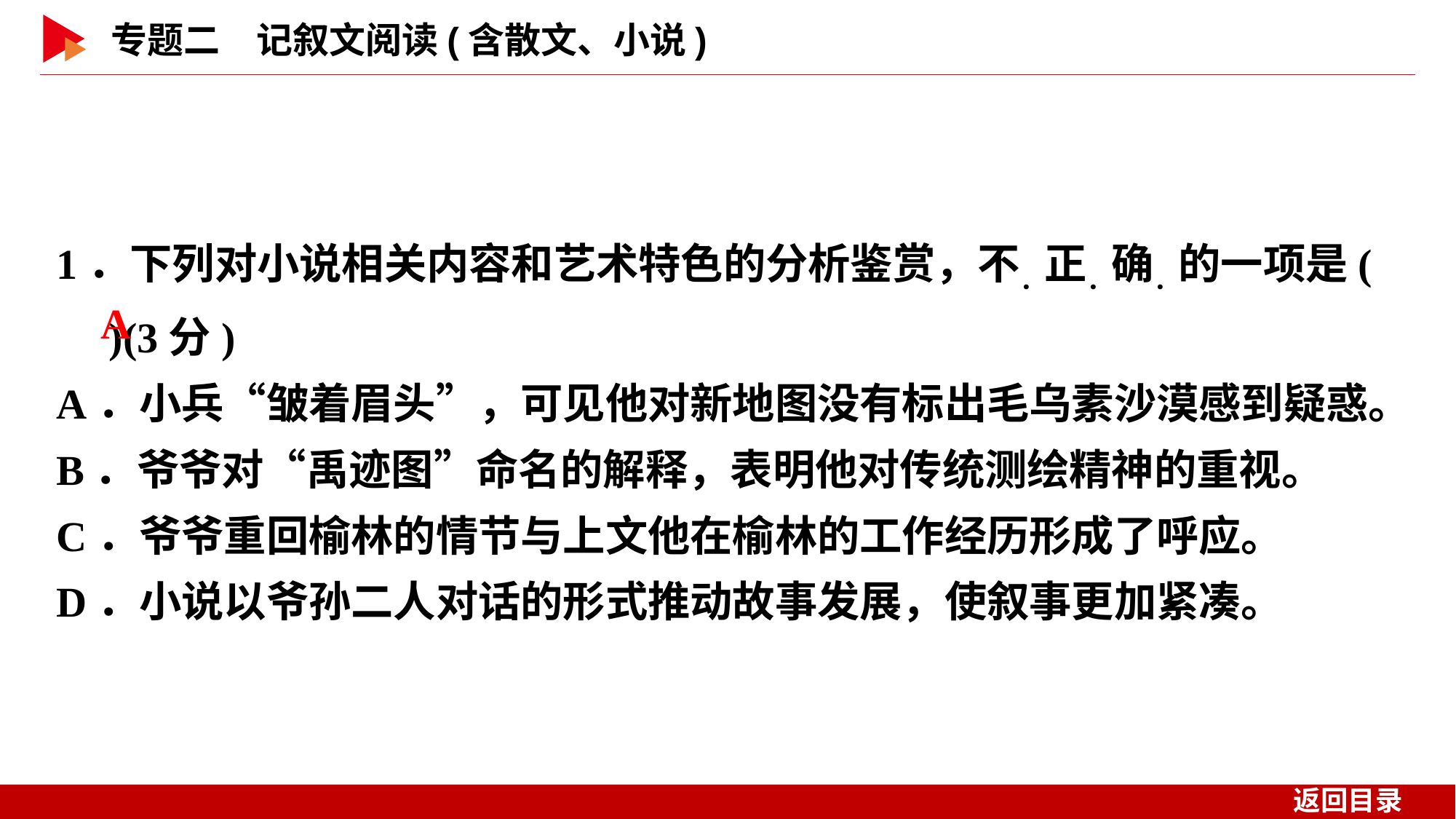

1．下列对小说相关内容和艺术特色的分析鉴赏，不．正．确．的一项是(        )(3分)
A．小兵“皱着眉头”，可见他对新地图没有标出毛乌素沙漠感到疑惑。
B．爷爷对“禹迹图”命名的解释，表明他对传统测绘精神的重视。
C．爷爷重回榆林的情节与上文他在榆林的工作经历形成了呼应。
D．小说以爷孙二人对话的形式推动故事发展，使叙事更加紧凑。
   A